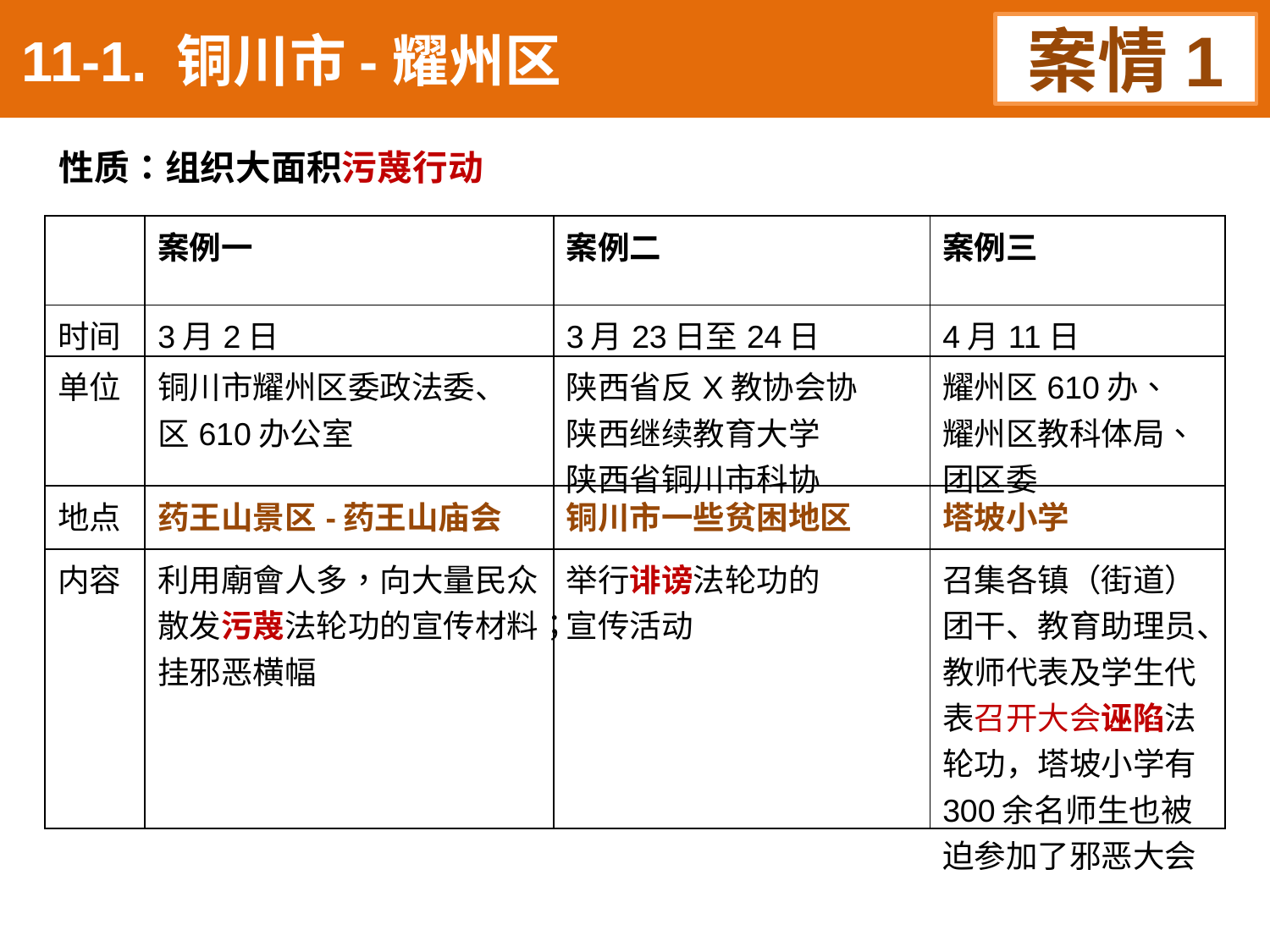

11-1. 铜川市-耀州区
案情1

性质：组织大面积污蔑行动
|  | 案例一 | 案例二 | 案例三 |
| --- | --- | --- | --- |
| 时间 | 3月2日 | 3月23日至24日 | 4月11日 |
| 单位 | 铜川市耀州区委政法委、 区610办公室 | 陕西省反X教协会协 陕西继续教育大学 陕西省铜川市科协 | 耀州区610办、 耀州区教科体局、 团区委 |
| 地点 | 药王山景区-药王山庙会 | 铜川市一些贫困地区 | 塔坡小学 |
| 内容 | 利用廟會人多，向大量民众散发污蔑法轮功的宣传材料；挂邪恶横幅 | 举行诽谤法轮功的 宣传活动 | 召集各镇（街道）团干、教育助理员、教师代表及学生代表召开大会诬陷法轮功，塔坡小学有300余名师生也被迫参加了邪恶大会 |